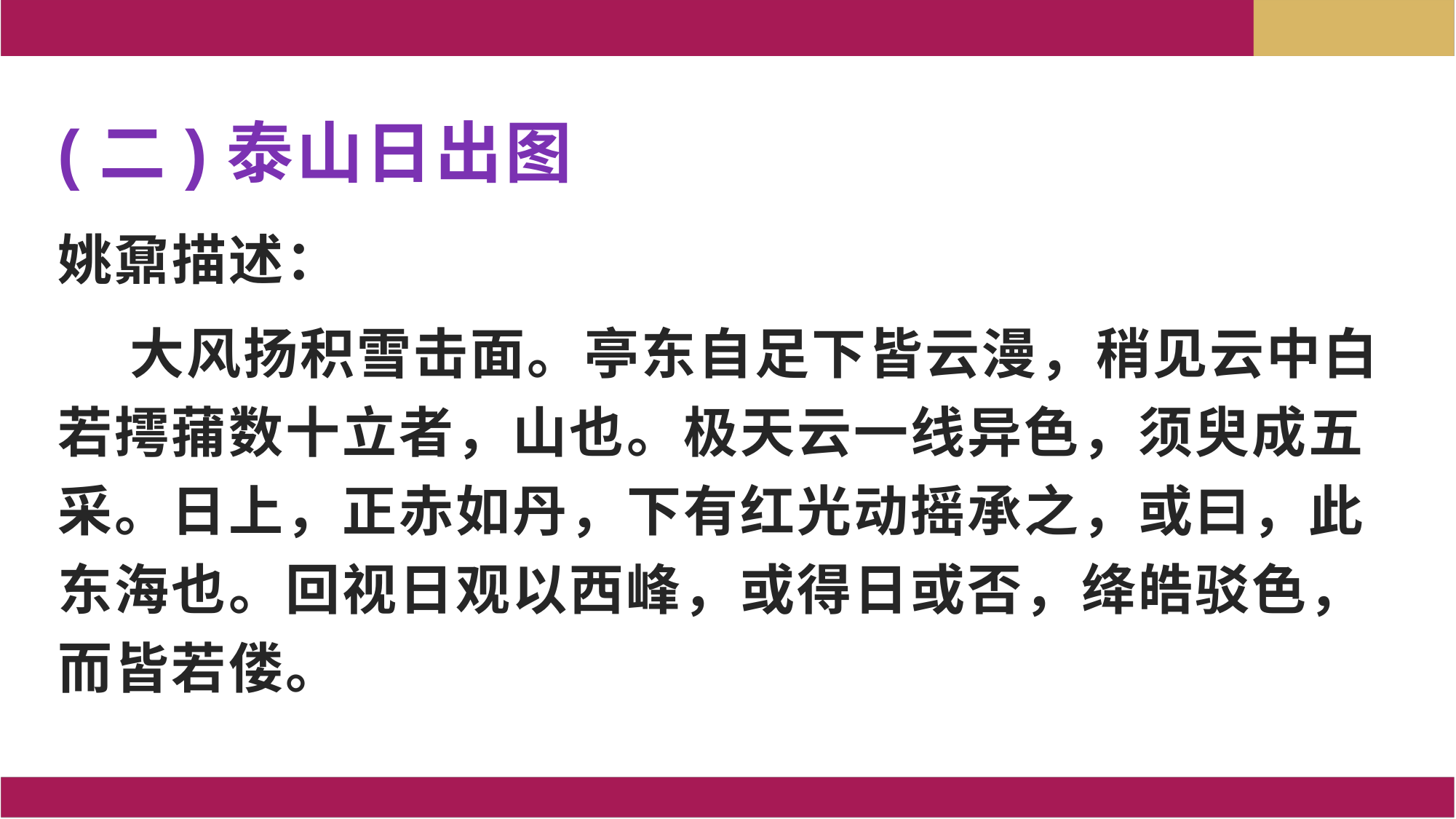

(二)泰山日出图
姚鼐描述：
    大风扬积雪击面。亭东自足下皆云漫，稍见云中白若摴蒱数十立者，山也。极天云一线异色，须臾成五采。日上，正赤如丹，下有红光动摇承之，或曰，此东海也。回视日观以西峰，或得日或否，绛皓驳色，而皆若偻。